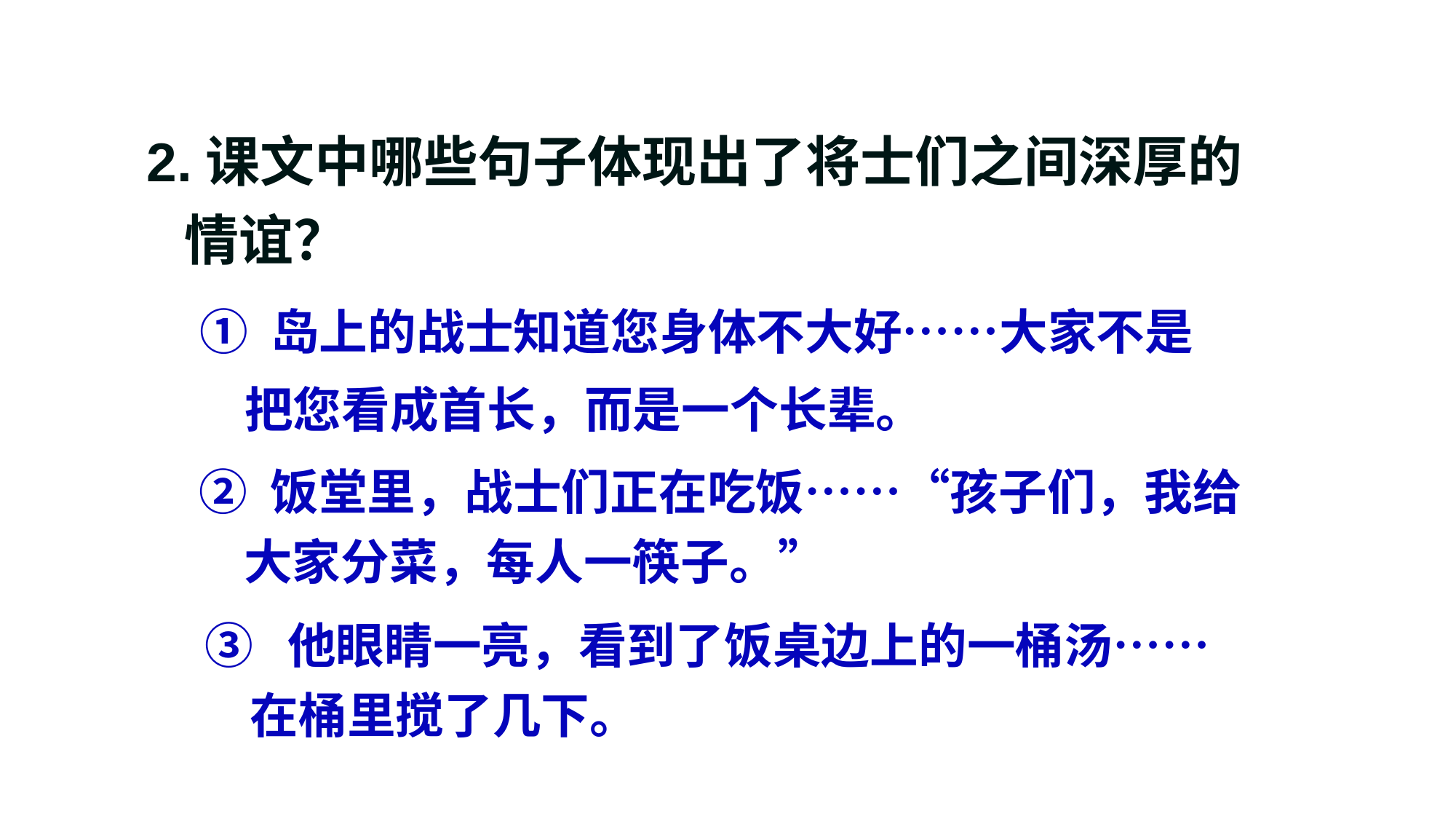

2.课文中哪些句子体现出了将士们之间深厚的
  情谊？
① 岛上的战士知道您身体不大好……大家不是
   把您看成首长，而是一个长辈。
② 饭堂里，战士们正在吃饭……“孩子们，我给
   大家分菜，每人一筷子。”
③  他眼睛一亮，看到了饭桌边上的一桶汤……
   在桶里搅了几下。